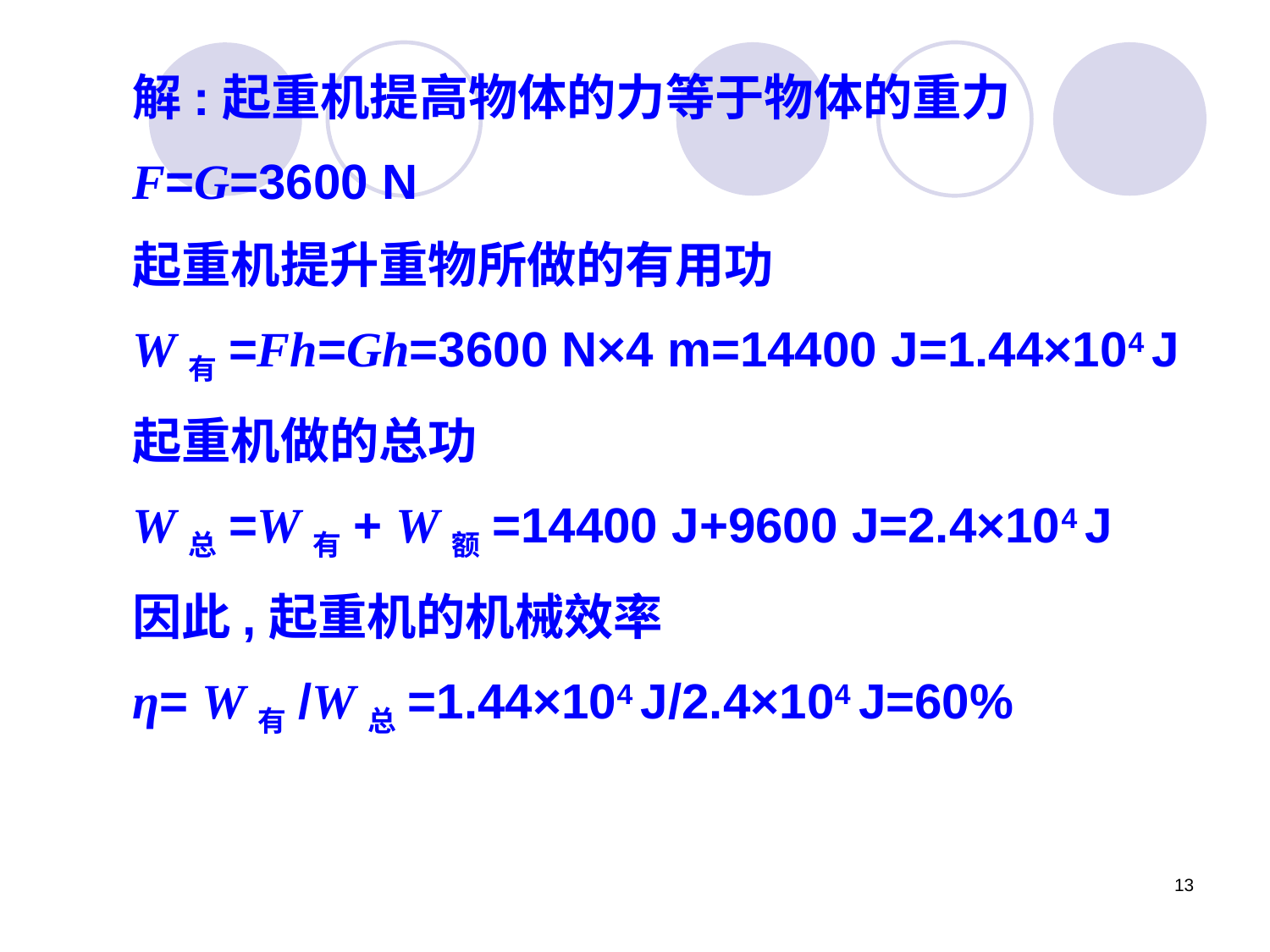

解:起重机提高物体的力等于物体的重力
F=G=3600 N
起重机提升重物所做的有用功
W有=Fh=Gh=3600 N×4 m=14400 J=1.44×104 J
起重机做的总功
W总=W有+ W额=14400 J+9600 J=2.4×104 J
因此,起重机的机械效率
η= W有/W总=1.44×104 J/2.4×104 J=60%
13